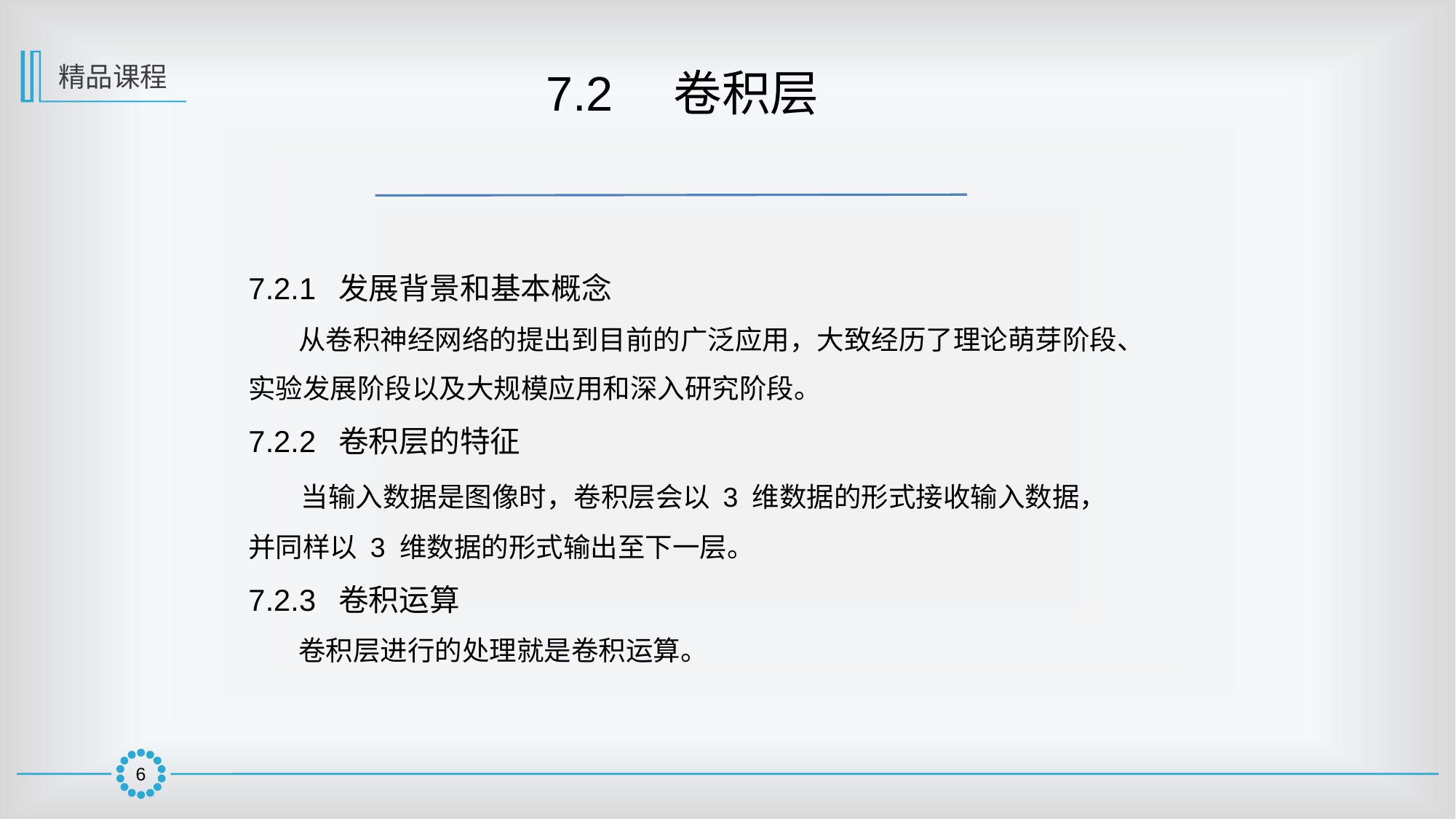

精品课程
 7.2　卷积层

7.2.1 发展背景和基本概念
       从卷积神经网络的提出到目前的广泛应用，大致经历了理论萌芽阶段、实验发展阶段以及大规模应用和深入研究阶段。
7.2.2 卷积层的特征
       当输入数据是图像时，卷积层会以 3 维数据的形式接收输入数据，并同样以 3 维数据的形式输出至下一层。
7.2.3 卷积运算
       卷积层进行的处理就是卷积运算。

6